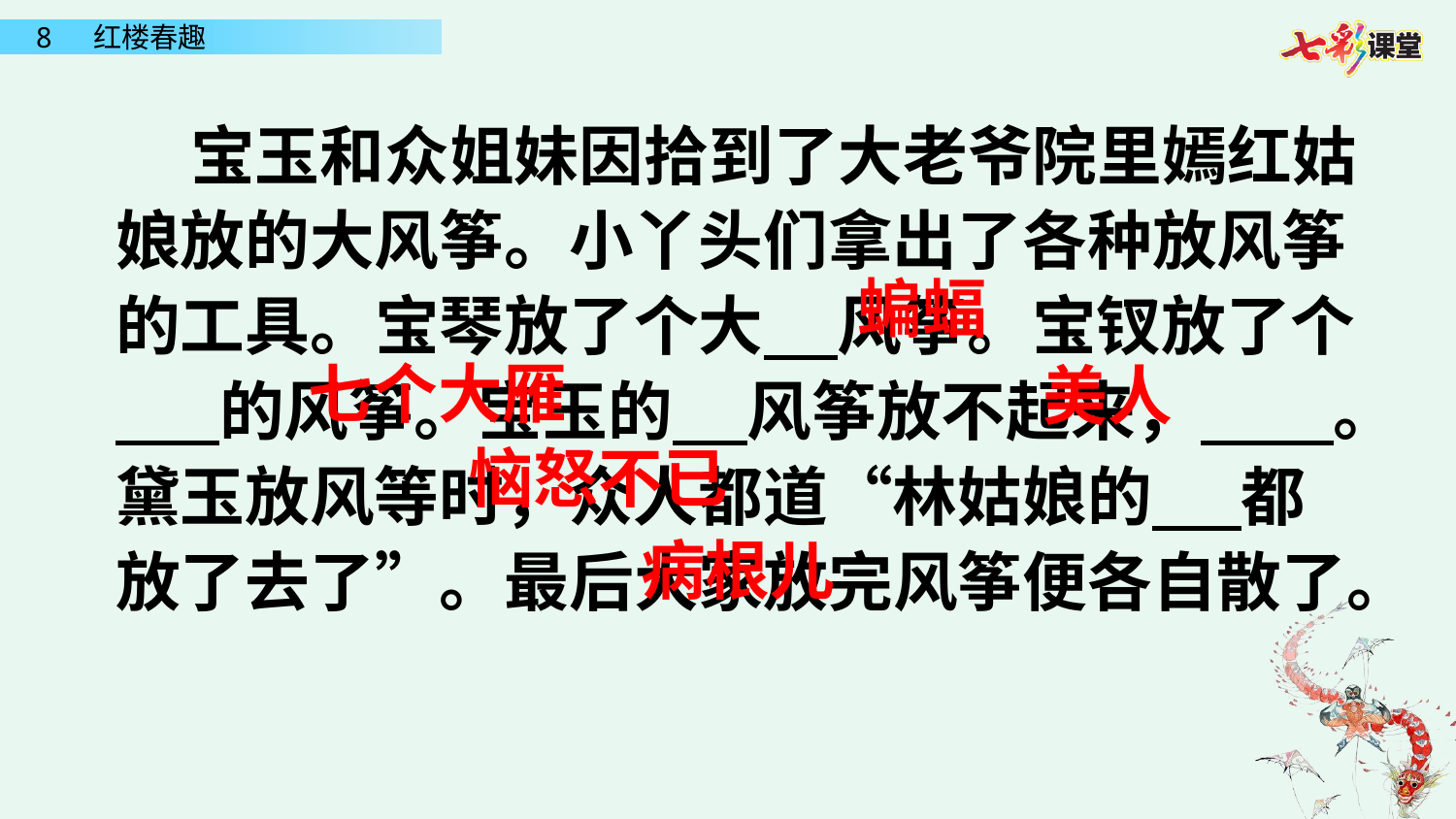

宝玉和众姐妹因拾到了大老爷院里嫣红姑娘放的大风筝。小丫头们拿出了各种放风筝的工具。宝琴放了个大     风筝。宝钗放了个        的风筝。宝玉的     风筝放不起来，         。黛玉放风等时，众人都道“林姑娘的      都放了去了”。最后大家放完风筝便各自散了。
蝙蝠

七个大雁
美人
恼怒不已
病根儿